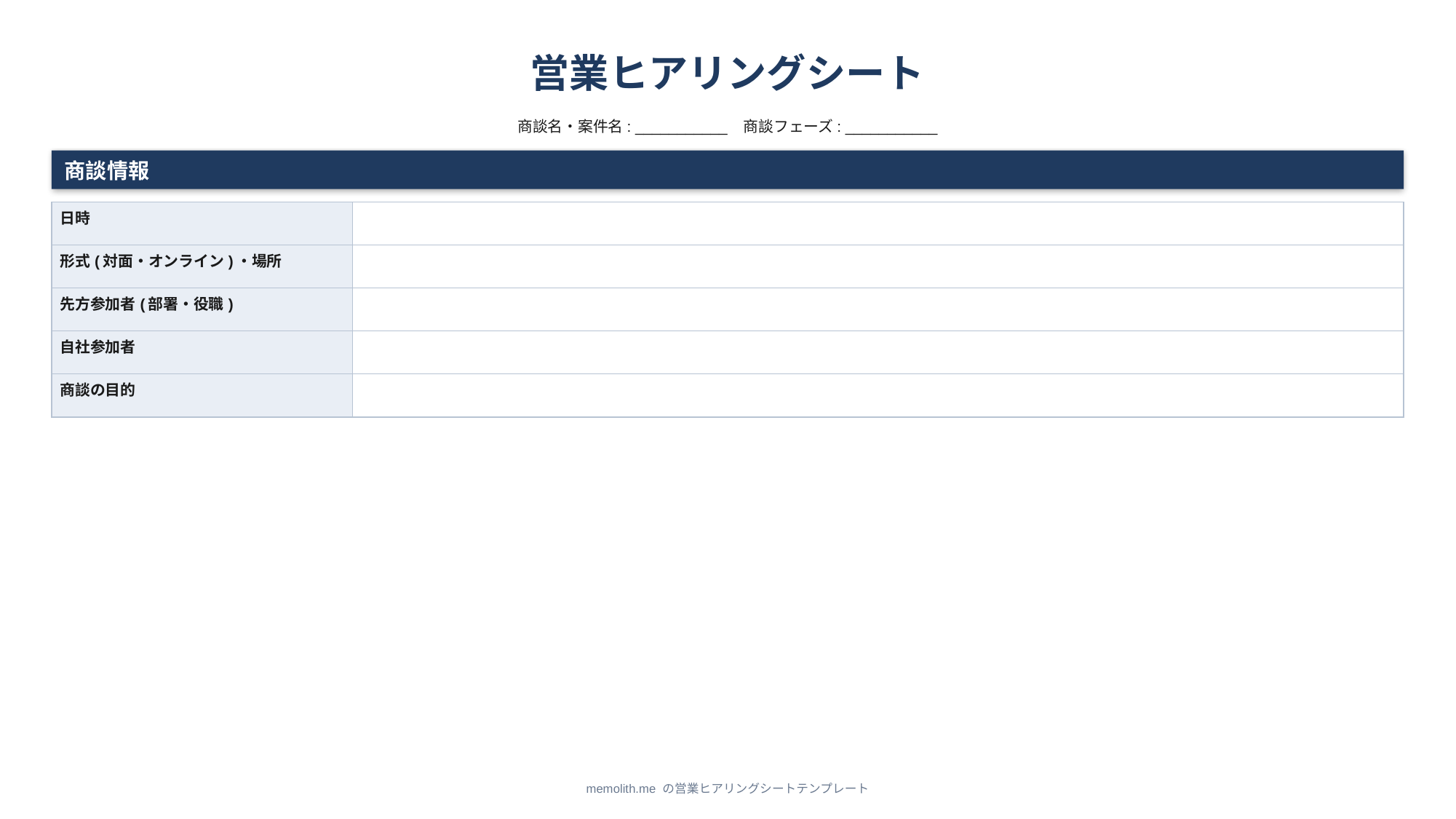

営業ヒアリングシート
商談名・案件名: ___________   商談フェーズ: ___________
商談情報
| 日時 |  |
| --- | --- |
| 形式(対面・オンライン)・場所 |  |
| 先方参加者(部署・役職) |  |
| 自社参加者 |  |
| 商談の目的 |  |
memolith.me の営業ヒアリングシートテンプレート